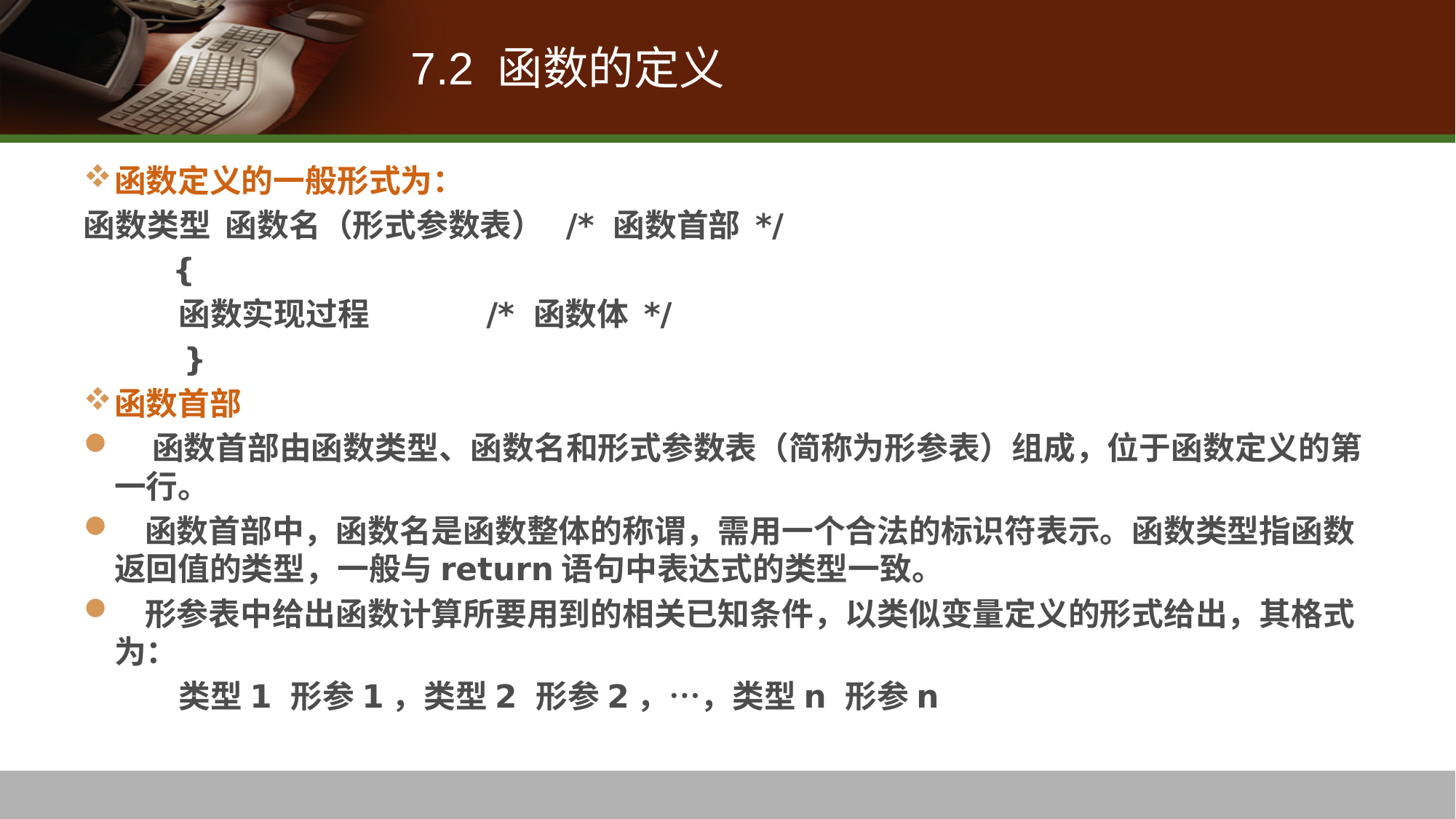

# 7.2 函数的定义
函数定义的一般形式为：
函数类型  函数名（形式参数表）  /* 函数首部 */
        {
            函数实现过程               /* 函数体 */
         }
函数首部
    函数首部由函数类型、函数名和形式参数表（简称为形参表）组成，位于函数定义的第一行。
   函数首部中，函数名是函数整体的称谓，需用一个合法的标识符表示。函数类型指函数返回值的类型，一般与return语句中表达式的类型一致。
   形参表中给出函数计算所要用到的相关已知条件，以类似变量定义的形式给出，其格式为：
            类型1 形参1，类型2 形参2，…，类型n 形参n